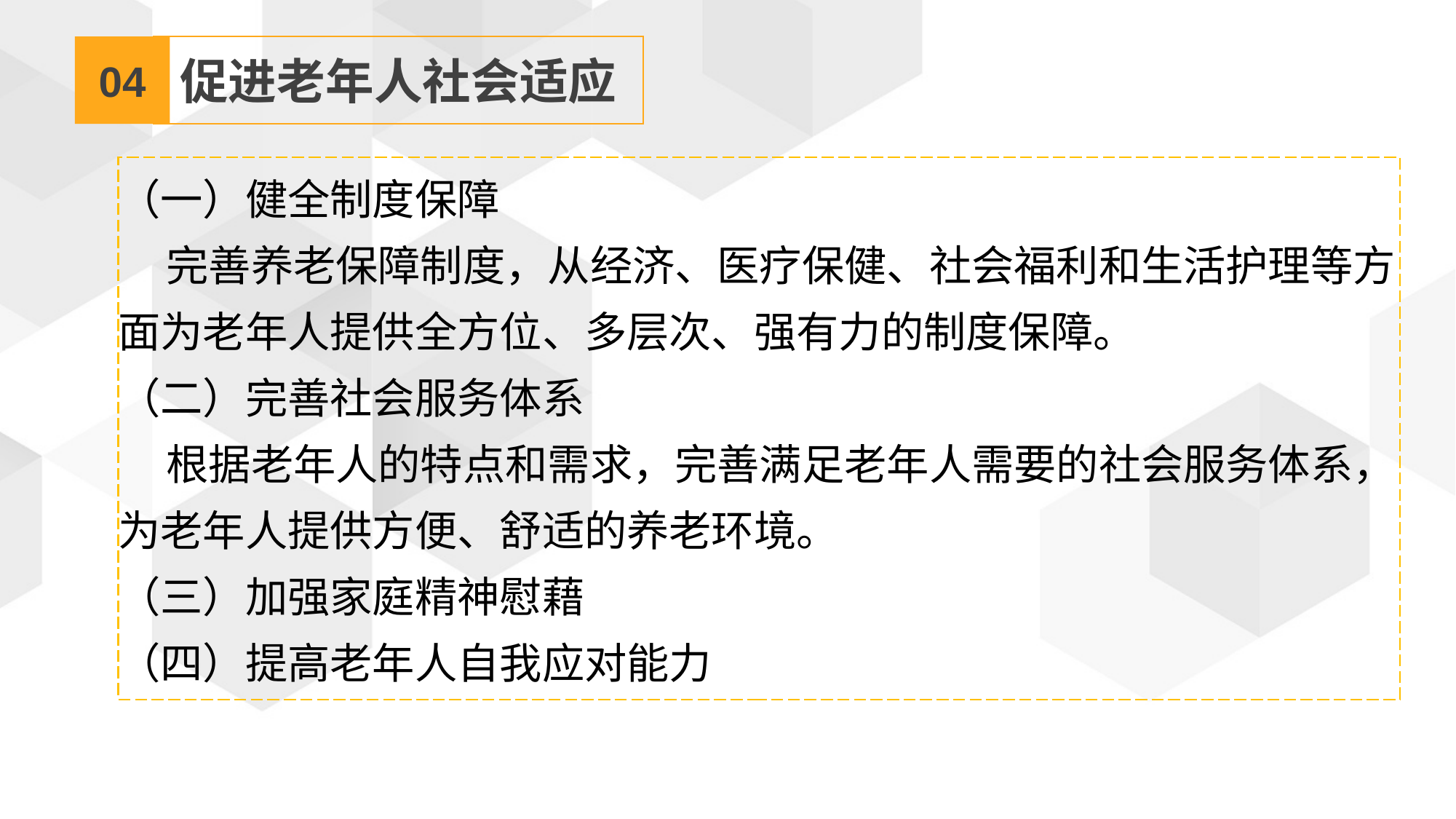

04
促进老年人社会适应
（一）健全制度保障
    完善养老保障制度，从经济、医疗保健、社会福利和生活护理等方面为老年人提供全方位、多层次、强有力的制度保障。
（二）完善社会服务体系
    根据老年人的特点和需求，完善满足老年人需要的社会服务体系，为老年人提供方便、舒适的养老环境。
（三）加强家庭精神慰藉
（四）提高老年人自我应对能力